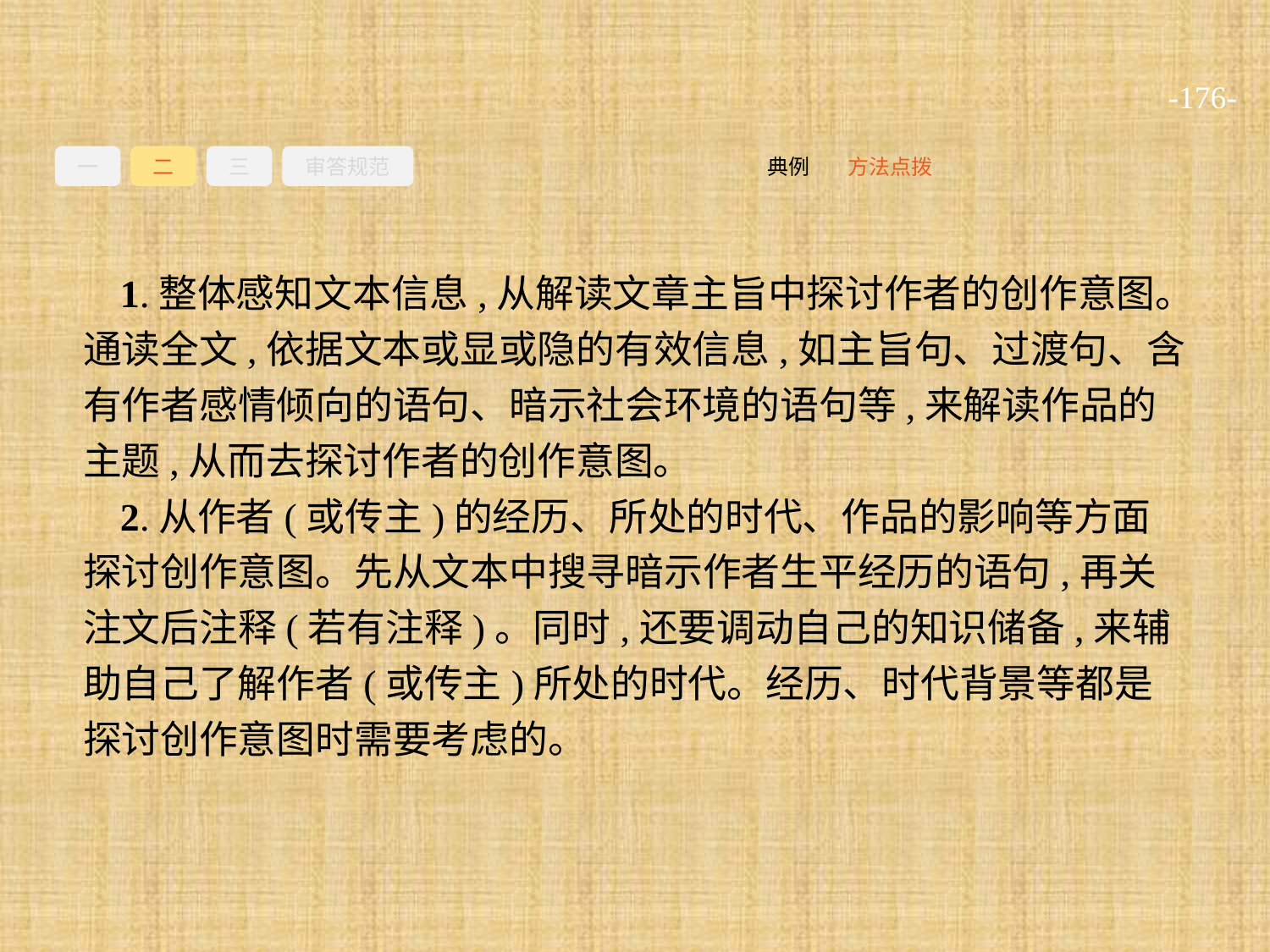

-176-
一
二
三
审答规范
方法点拨
典例
1.整体感知文本信息,从解读文章主旨中探讨作者的创作意图。通读全文,依据文本或显或隐的有效信息,如主旨句、过渡句、含有作者感情倾向的语句、暗示社会环境的语句等,来解读作品的主题,从而去探讨作者的创作意图。
2.从作者(或传主)的经历、所处的时代、作品的影响等方面探讨创作意图。先从文本中搜寻暗示作者生平经历的语句,再关注文后注释(若有注释)。同时,还要调动自己的知识储备,来辅助自己了解作者(或传主)所处的时代。经历、时代背景等都是探讨创作意图时需要考虑的。